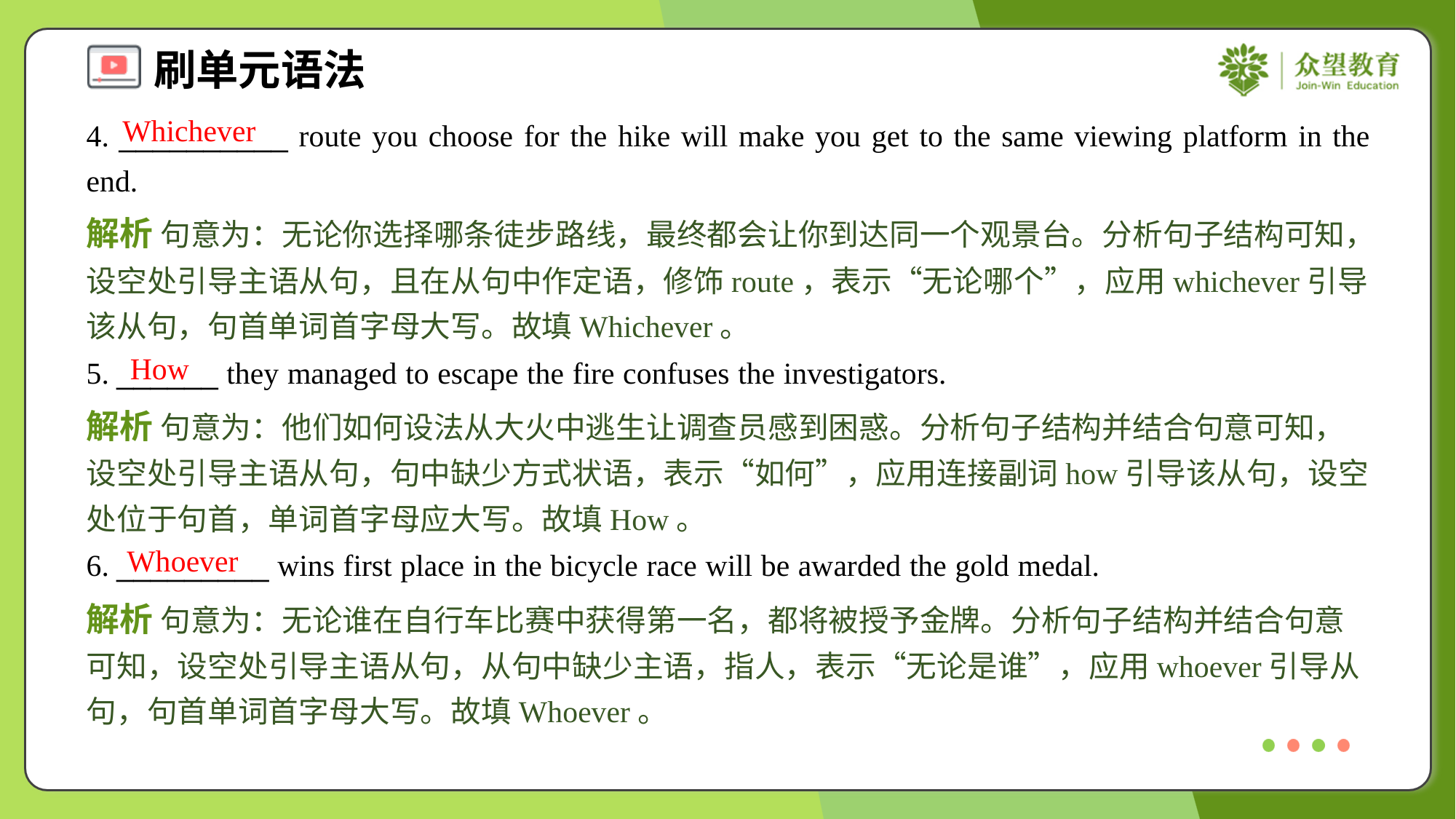

Whichever
4. __________ route you choose for the hike will make you get to the same viewing platform in the end.
解析 句意为：无论你选择哪条徒步路线，最终都会让你到达同一个观景台。分析句子结构可知，设空处引导主语从句，且在从句中作定语，修饰route，表示“无论哪个”，应用whichever引导该从句，句首单词首字母大写。故填Whichever。
How
5. ______ they managed to escape the fire confuses the investigators.
解析 句意为：他们如何设法从大火中逃生让调查员感到困惑。分析句子结构并结合句意可知，设空处引导主语从句，句中缺少方式状语，表示“如何”，应用连接副词how引导该从句，设空处位于句首，单词首字母应大写。故填How。
Whoever
6. _________ wins first place in the bicycle race will be awarded the gold medal.
解析 句意为：无论谁在自行车比赛中获得第一名，都将被授予金牌。分析句子结构并结合句意可知，设空处引导主语从句，从句中缺少主语，指人，表示“无论是谁”，应用whoever引导从句，句首单词首字母大写。故填Whoever。